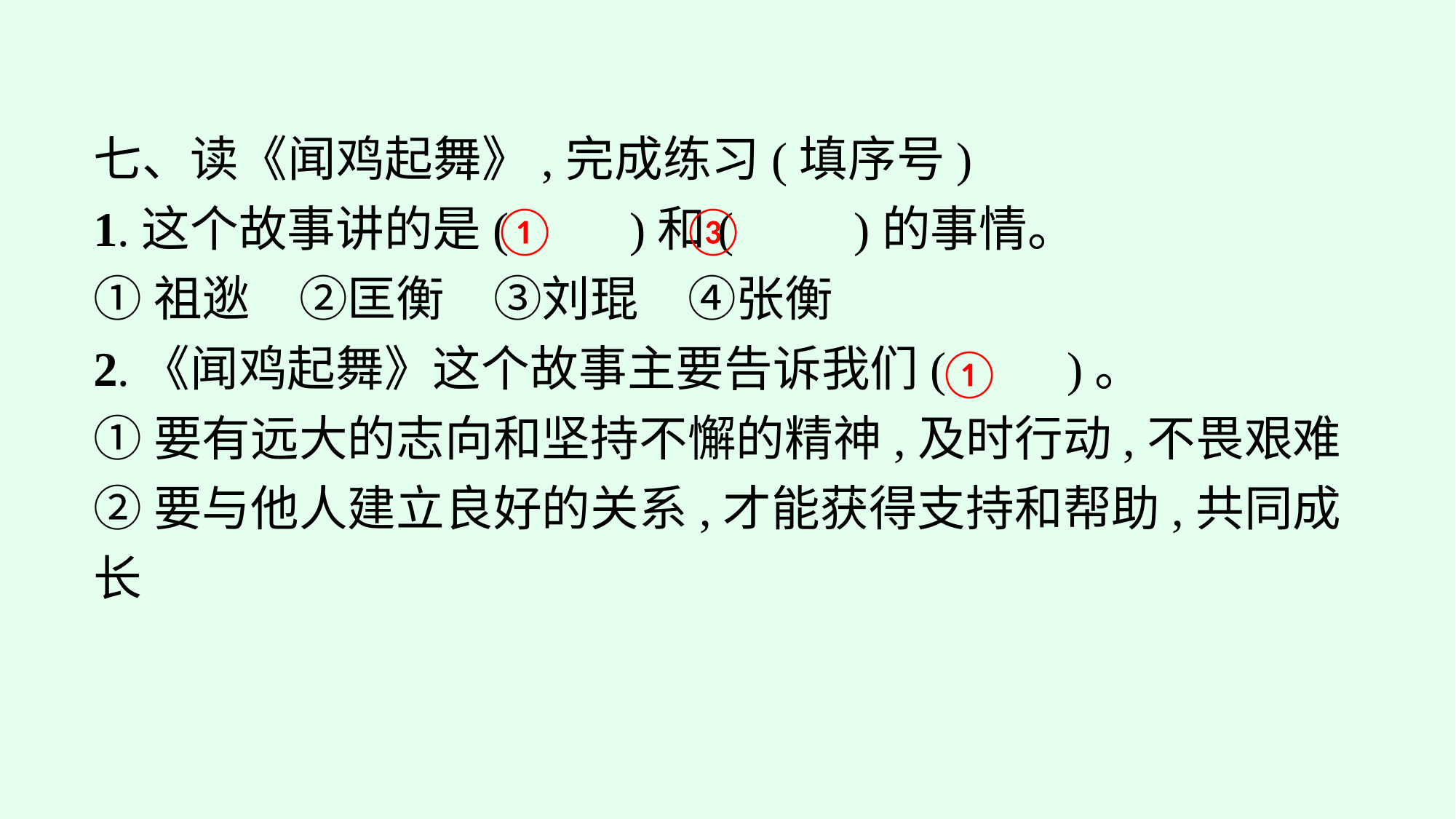

七、读《闻鸡起舞》,完成练习(填序号)
1.这个故事讲的是(　　)和(　　)的事情。
①祖逖　②匡衡　③刘琨　④张衡
2.《闻鸡起舞》这个故事主要告诉我们(　　)。
①要有远大的志向和坚持不懈的精神,及时行动,不畏艰难
②要与他人建立良好的关系,才能获得支持和帮助,共同成长
①
③
①